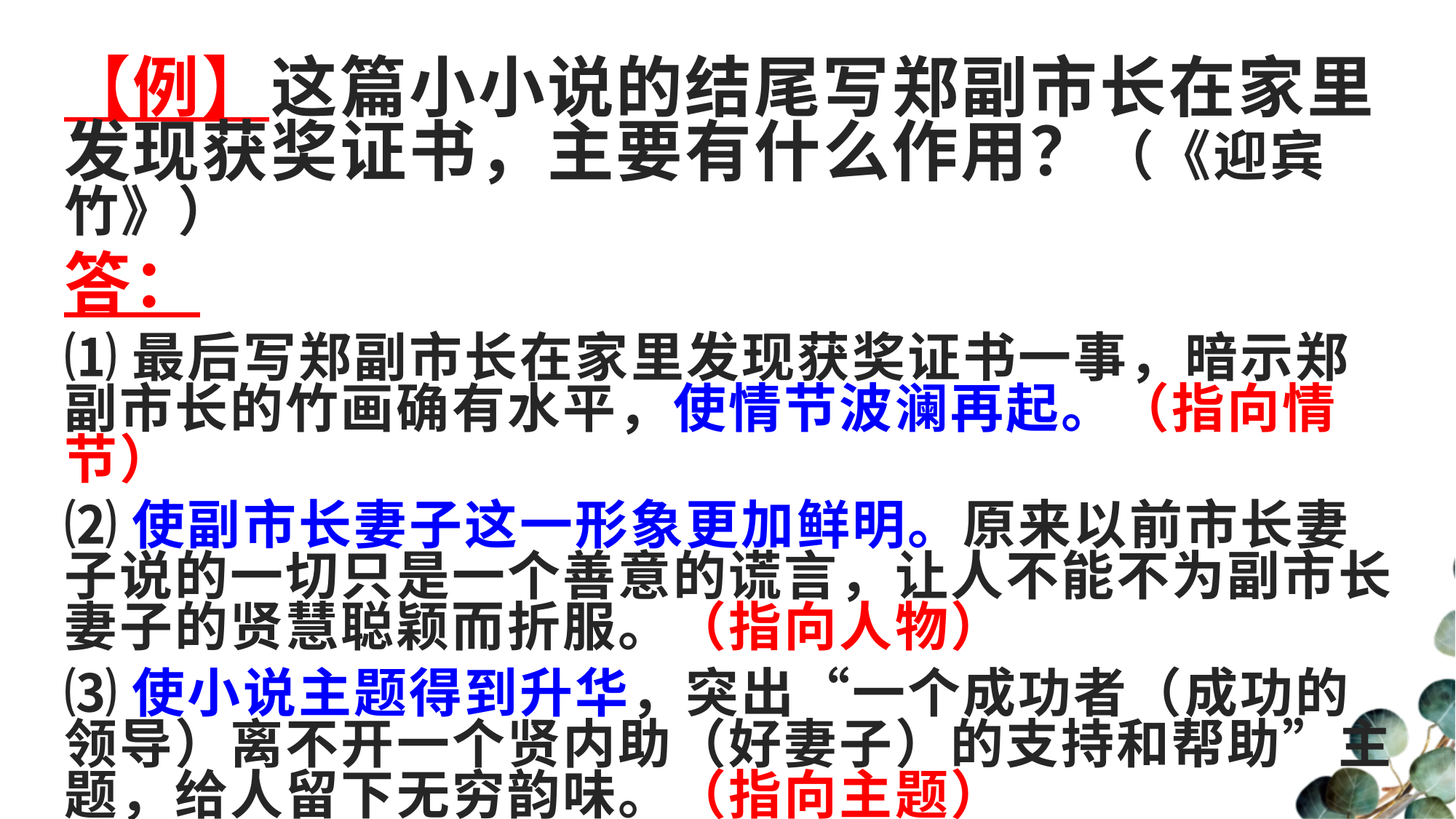

【例】这篇小小说的结尾写郑副市长在家里发现获奖证书，主要有什么作用？（《迎宾竹》）
答：
⑴最后写郑副市长在家里发现获奖证书一事，暗示郑副市长的竹画确有水平，使情节波澜再起。（指向情节）
⑵使副市长妻子这一形象更加鲜明。原来以前市长妻子说的一切只是一个善意的谎言，让人不能不为副市长妻子的贤慧聪颖而折服。（指向人物）
⑶使小说主题得到升华，突出“一个成功者（成功的领导）离不开一个贤内助（好妻子）的支持和帮助”主题，给人留下无穷韵味。（指向主题）